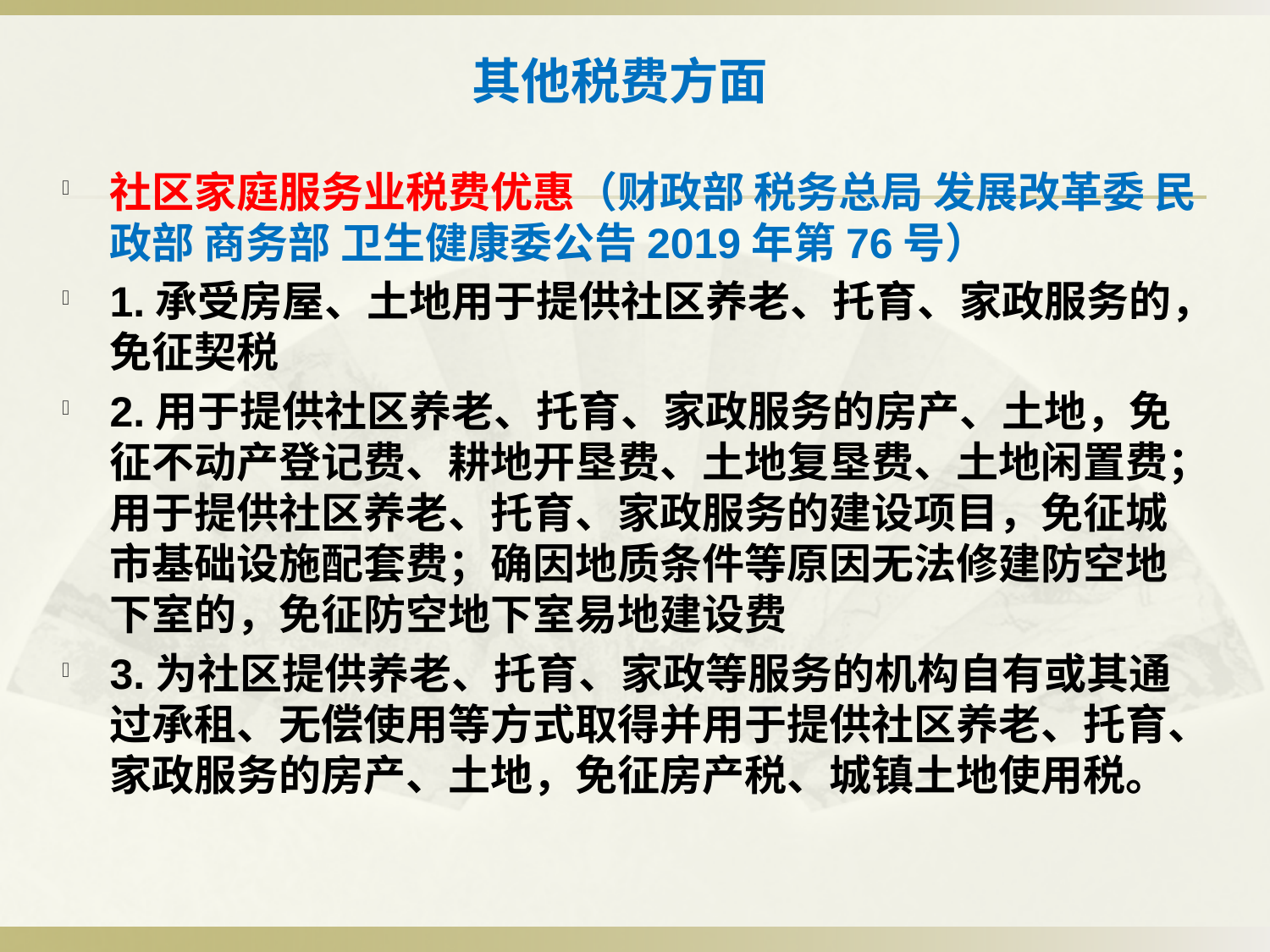

# 其他税费方面
社区家庭服务业税费优惠（财政部 税务总局 发展改革委 民政部 商务部 卫生健康委公告2019年第76号）
1.承受房屋、土地用于提供社区养老、托育、家政服务的，免征契税
2.用于提供社区养老、托育、家政服务的房产、土地，免征不动产登记费、耕地开垦费、土地复垦费、土地闲置费；用于提供社区养老、托育、家政服务的建设项目，免征城市基础设施配套费；确因地质条件等原因无法修建防空地下室的，免征防空地下室易地建设费
3.为社区提供养老、托育、家政等服务的机构自有或其通过承租、无偿使用等方式取得并用于提供社区养老、托育、家政服务的房产、土地，免征房产税、城镇土地使用税。